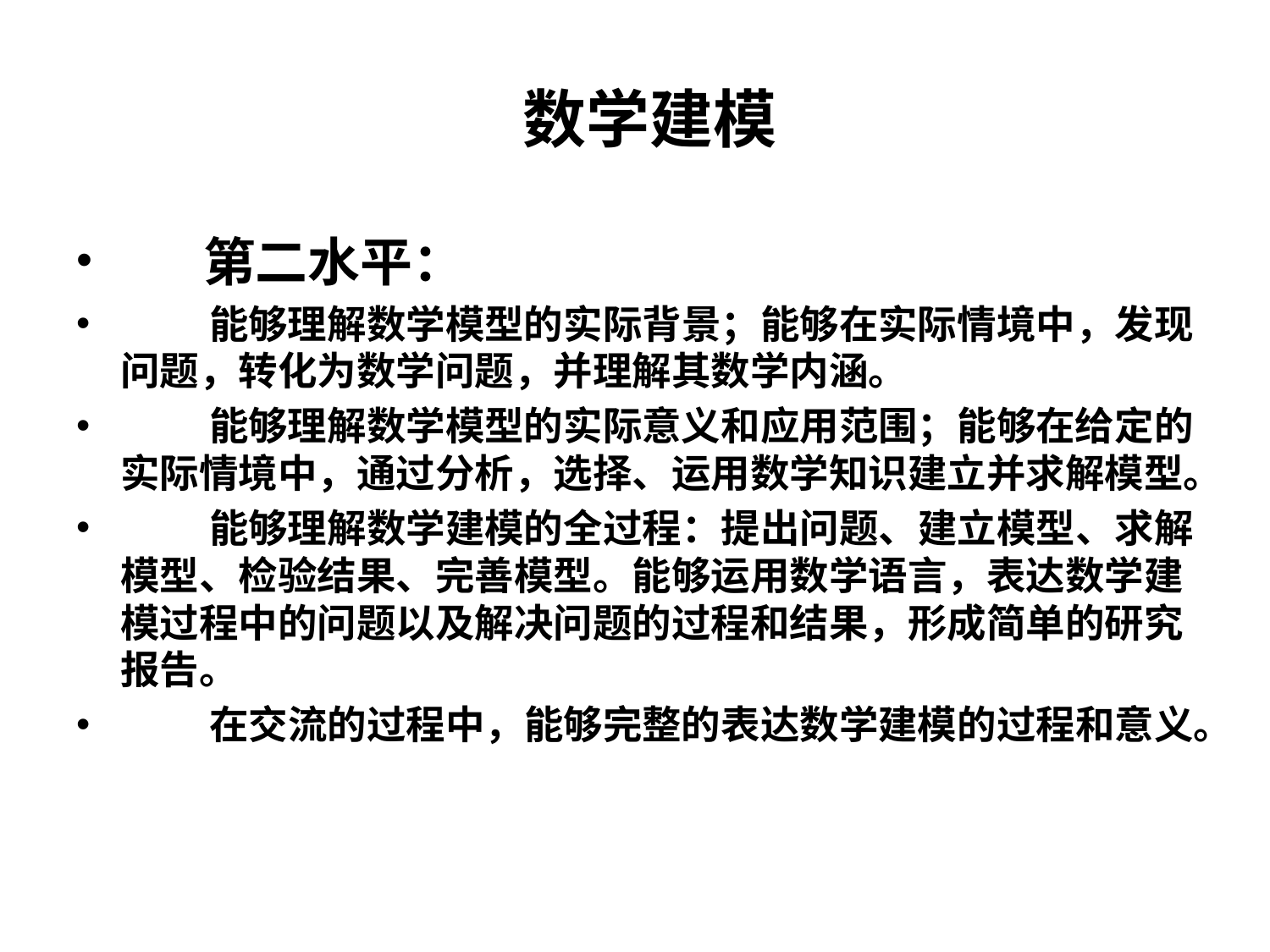

# 数学建模
       第二水平：
         能够理解数学模型的实际背景；能够在实际情境中，发现问题，转化为数学问题，并理解其数学内涵。
         能够理解数学模型的实际意义和应用范围；能够在给定的实际情境中，通过分析，选择、运用数学知识建立并求解模型。
         能够理解数学建模的全过程：提出问题、建立模型、求解模型、检验结果、完善模型。能够运用数学语言，表达数学建模过程中的问题以及解决问题的过程和结果，形成简单的研究报告。
         在交流的过程中，能够完整的表达数学建模的过程和意义。